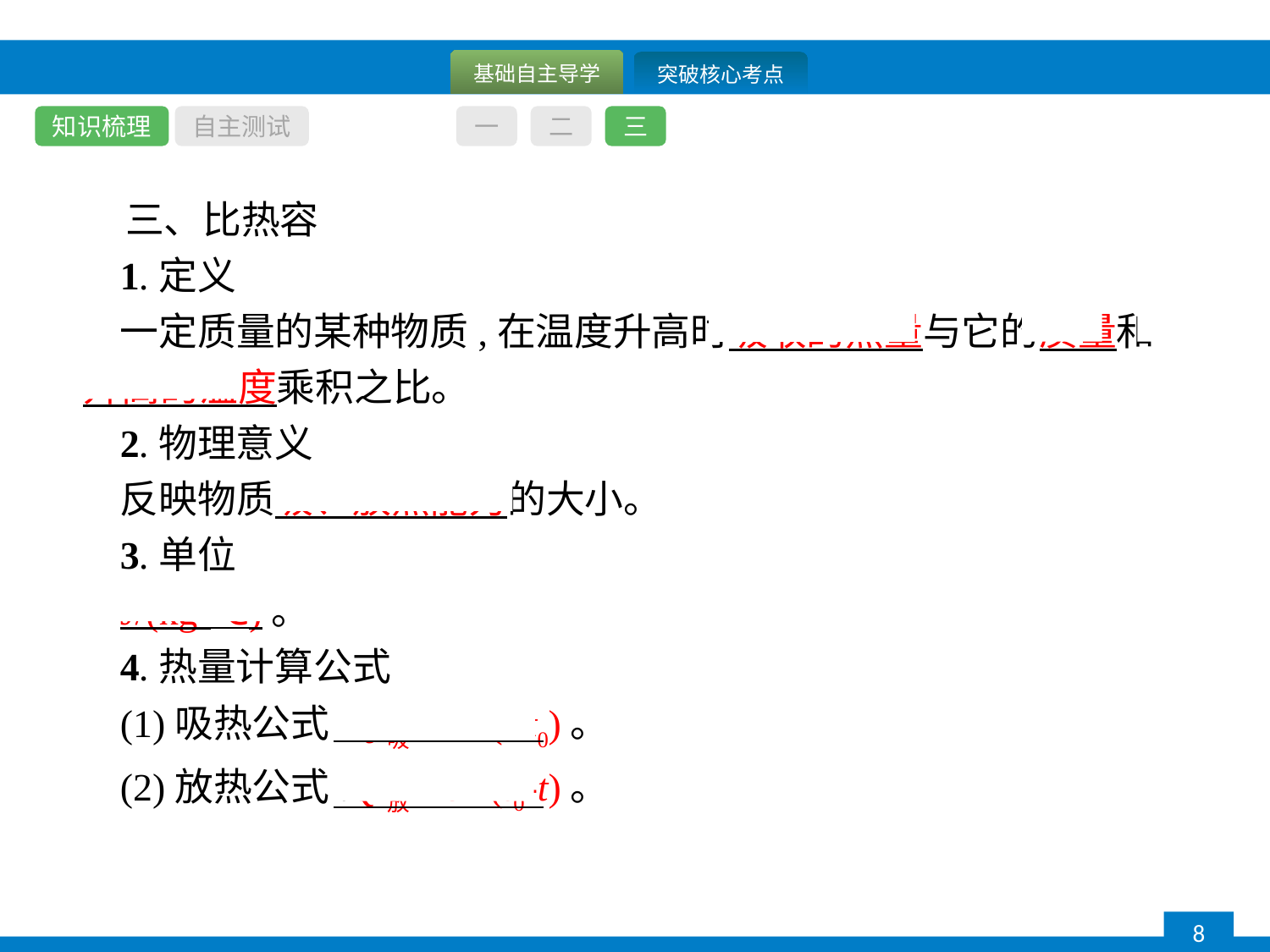

知识梳理
自主测试
一
二
三
三、比热容
1.定义
一定质量的某种物质,在温度升高时吸收的热量与它的质量和升高的温度乘积之比。
2.物理意义
反映物质吸、放热能力的大小。
3.单位
J/(kg·℃)。
4.热量计算公式
(1)吸热公式:Q吸=cm(t-t0)。
(2)放热公式:Q放=cm(t0-t)。